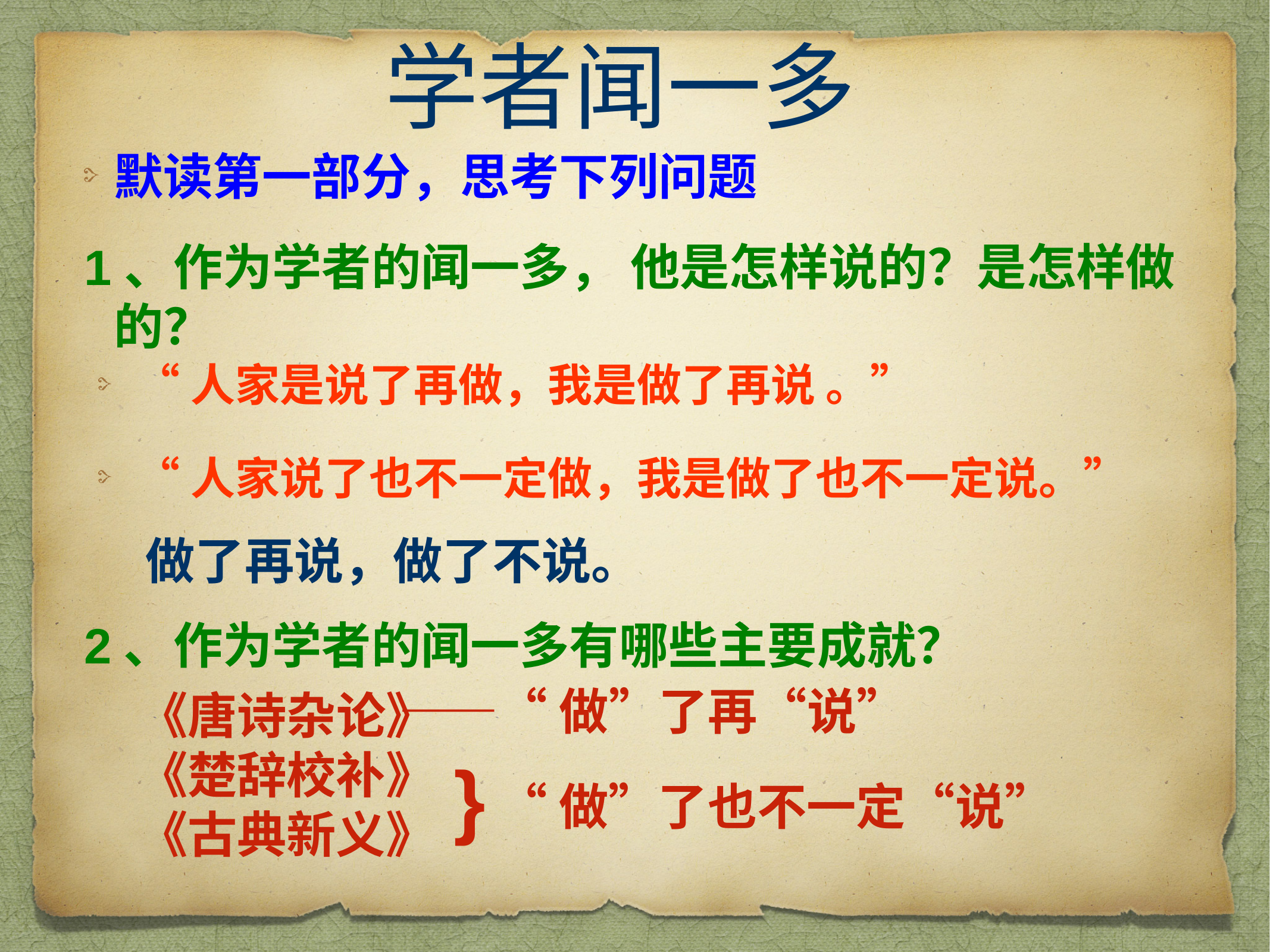

# 学者闻一多
默读第一部分，思考下列问题
1、作为学者的闻一多， 他是怎样说的？是怎样做的？
“人家是说了再做，我是做了再说 。”
“人家说了也不一定做，我是做了也不一定说。”
做了再说，做了不说。
2、作为学者的闻一多有哪些主要成就？
——“做”了再“说”
《唐诗杂论》
《楚辞校补》
《古典新义》
}
“做”了也不一定“说”